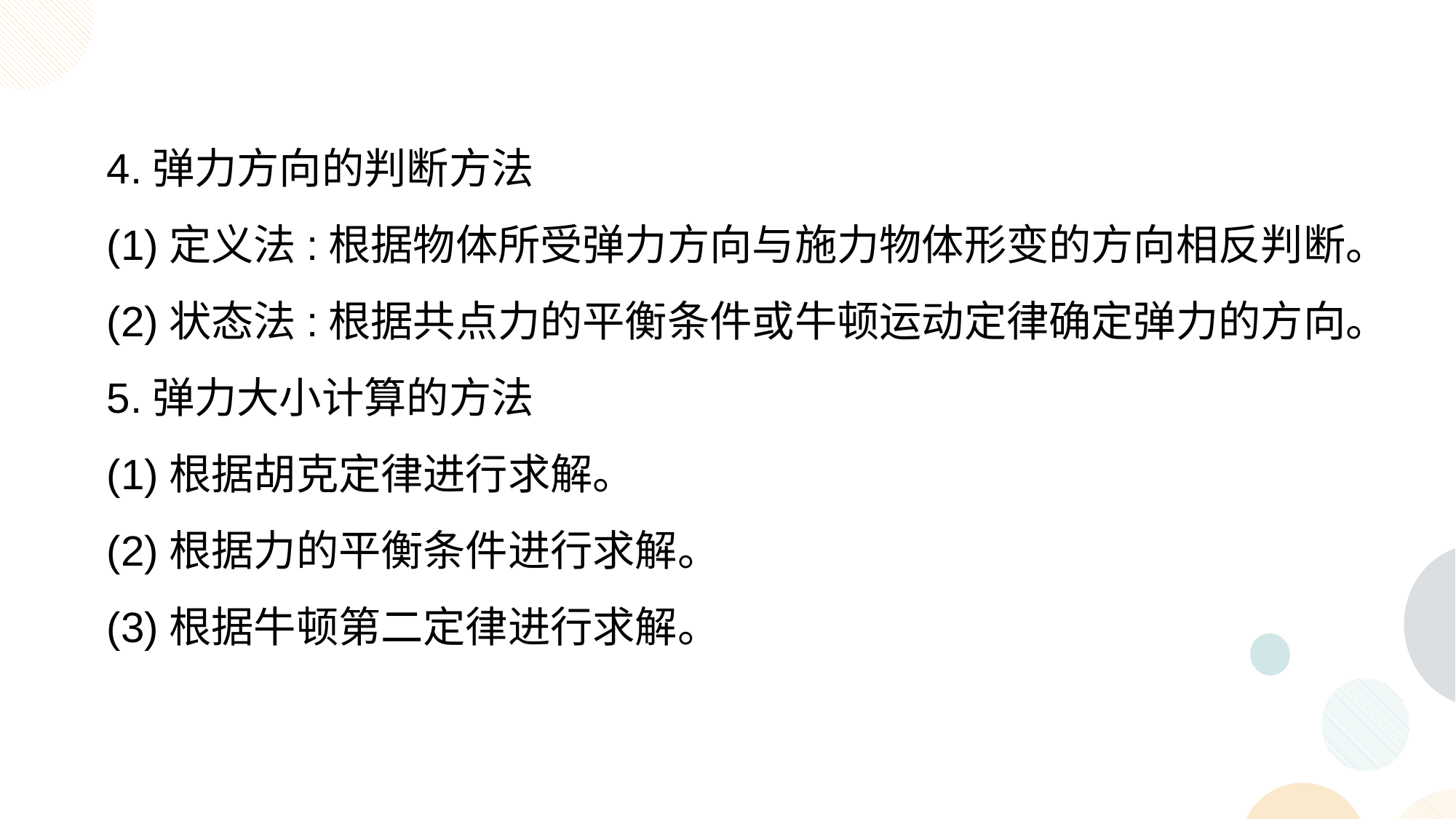

4.弹力方向的判断方法
    (1)定义法:根据物体所受弹力方向与施力物体形变的方向相反判断。
    (2)状态法:根据共点力的平衡条件或牛顿运动定律确定弹力的方向。
    5.弹力大小计算的方法
    (1)根据胡克定律进行求解。
    (2)根据力的平衡条件进行求解。
    (3)根据牛顿第二定律进行求解。